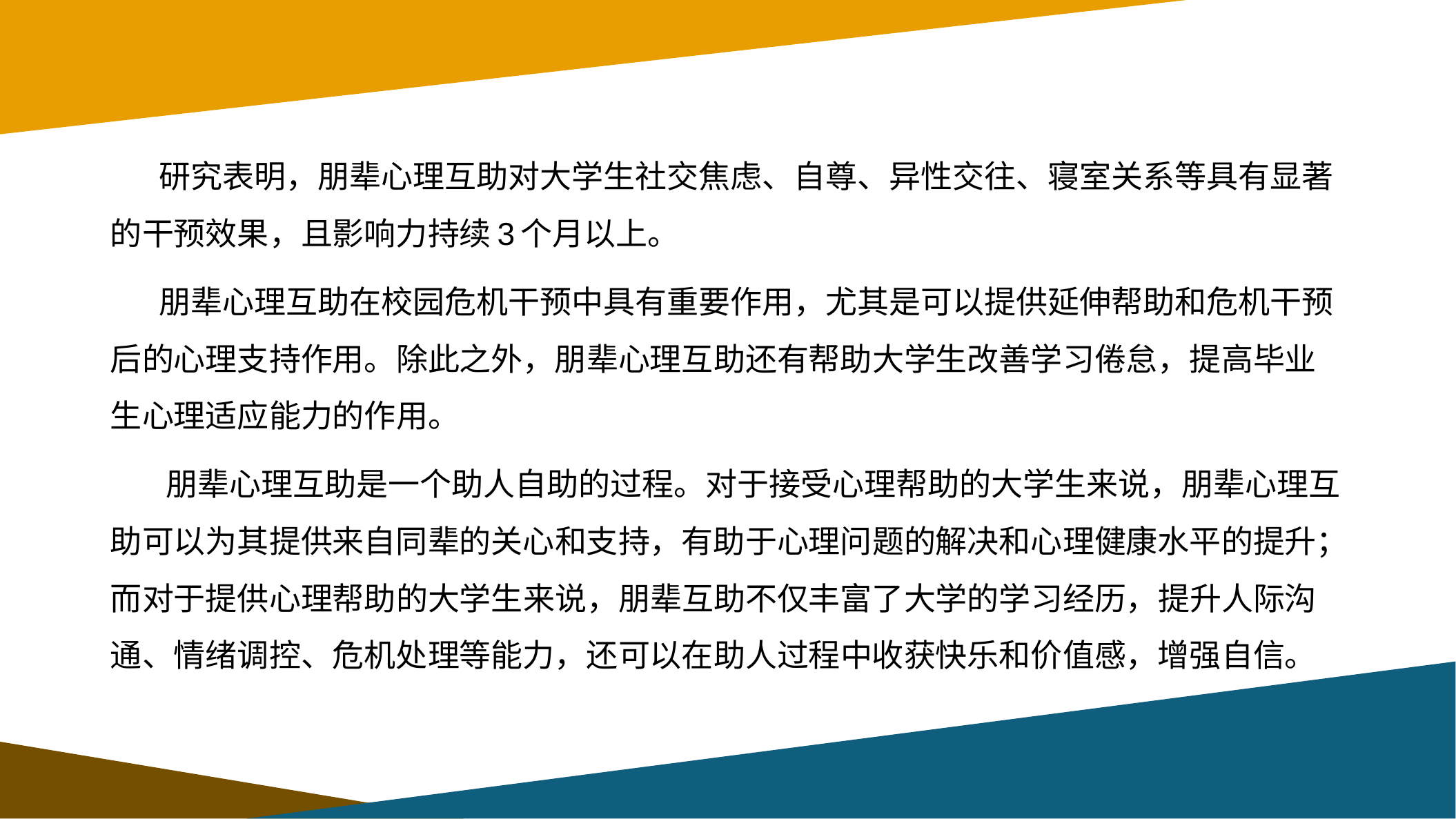

研究表明，朋辈心理互助对大学生社交焦虑、自尊、异性交往、寝室关系等具有显著的干预效果，且影响力持续3个月以上。
      朋辈心理互助在校园危机干预中具有重要作用，尤其是可以提供延伸帮助和危机干预后的心理支持作用。除此之外，朋辈心理互助还有帮助大学生改善学习倦怠，提高毕业生心理适应能力的作用。
       朋辈心理互助是一个助人自助的过程。对于接受心理帮助的大学生来说，朋辈心理互助可以为其提供来自同辈的关心和支持，有助于心理问题的解决和心理健康水平的提升；而对于提供心理帮助的大学生来说，朋辈互助不仅丰富了大学的学习经历，提升人际沟通、情绪调控、危机处理等能力，还可以在助人过程中收获快乐和价值感，增强自信。